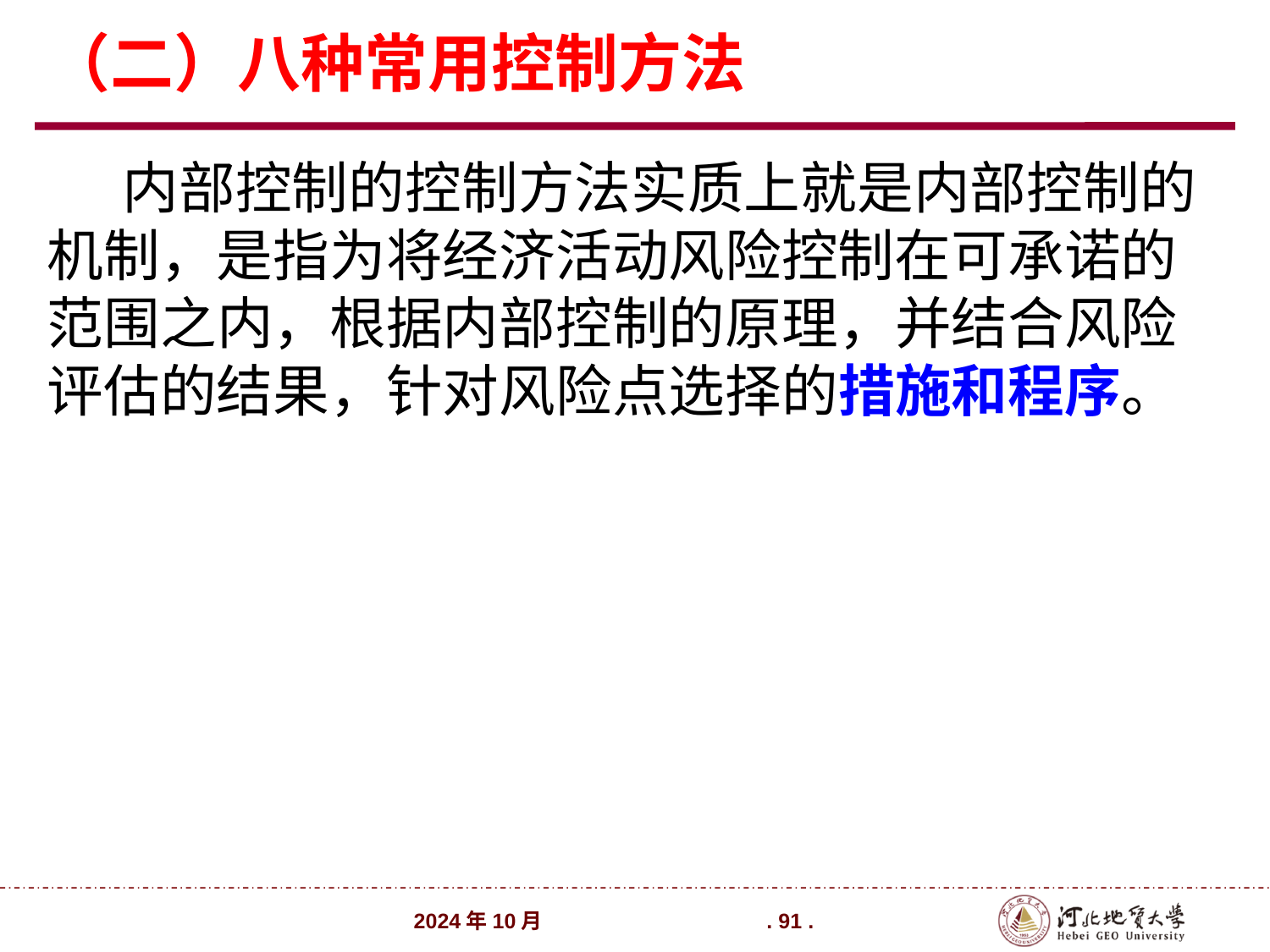

# （二）八种常用控制方法
内部控制的控制方法实质上就是内部控制的机制，是指为将经济活动风险控制在可承诺的范围之内，根据内部控制的原理，并结合风险评估的结果，针对风险点选择的措施和程序。

2024年10月                                             . 91 .